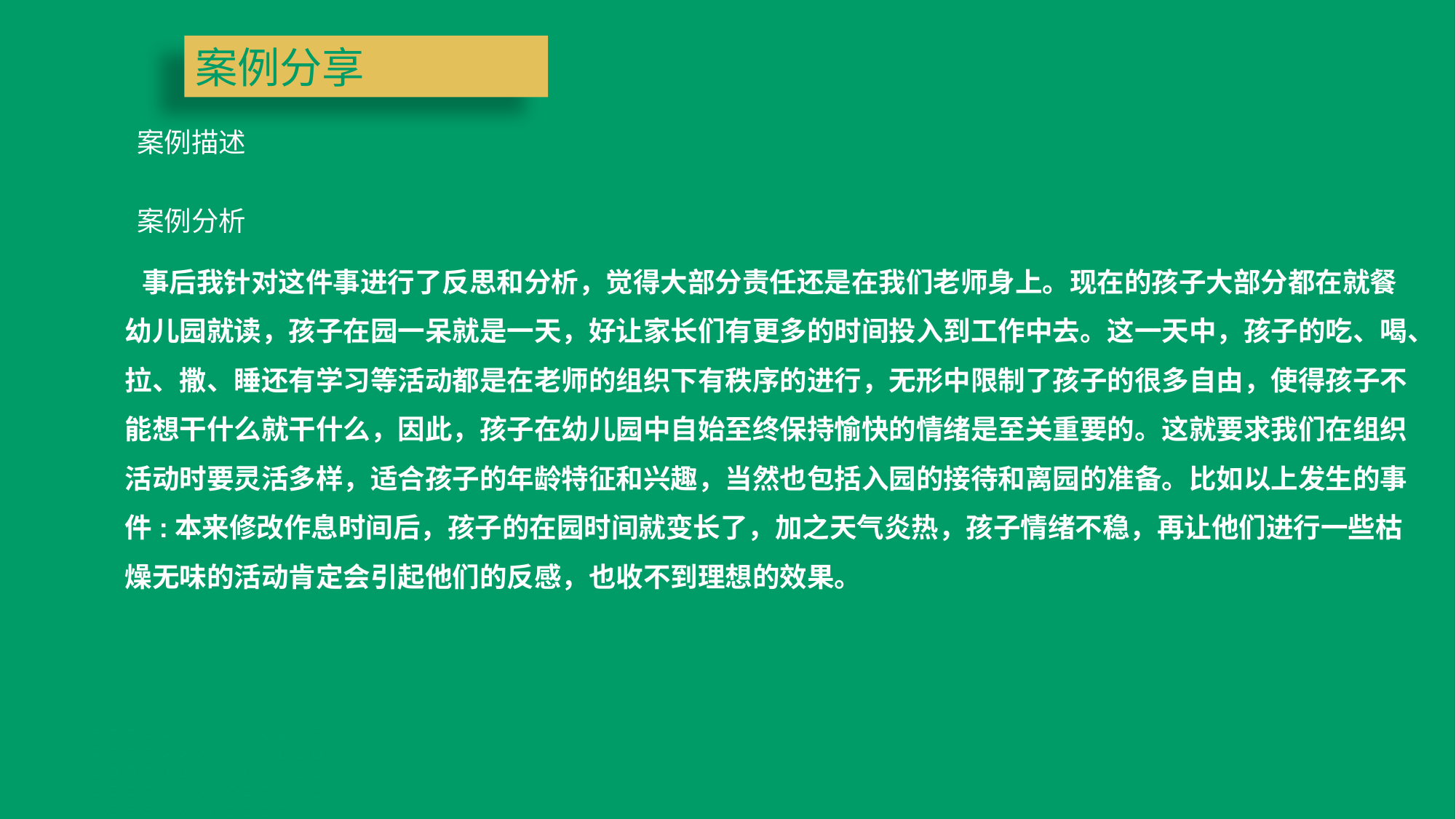

案例分享
案例描述

案例分析
  事后我针对这件事进行了反思和分析，觉得大部分责任还是在我们老师身上。现在的孩子大部分都在就餐幼儿园就读，孩子在园一呆就是一天，好让家长们有更多的时间投入到工作中去。这一天中，孩子的吃、喝、拉、撒、睡还有学习等活动都是在老师的组织下有秩序的进行，无形中限制了孩子的很多自由，使得孩子不能想干什么就干什么，因此，孩子在幼儿园中自始至终保持愉快的情绪是至关重要的。这就要求我们在组织活动时要灵活多样，适合孩子的年龄特征和兴趣，当然也包括入园的接待和离园的准备。比如以上发生的事件:本来修改作息时间后，孩子的在园时间就变长了，加之天气炎热，孩子情绪不稳，再让他们进行一些枯燥无味的活动肯定会引起他们的反感，也收不到理想的效果。